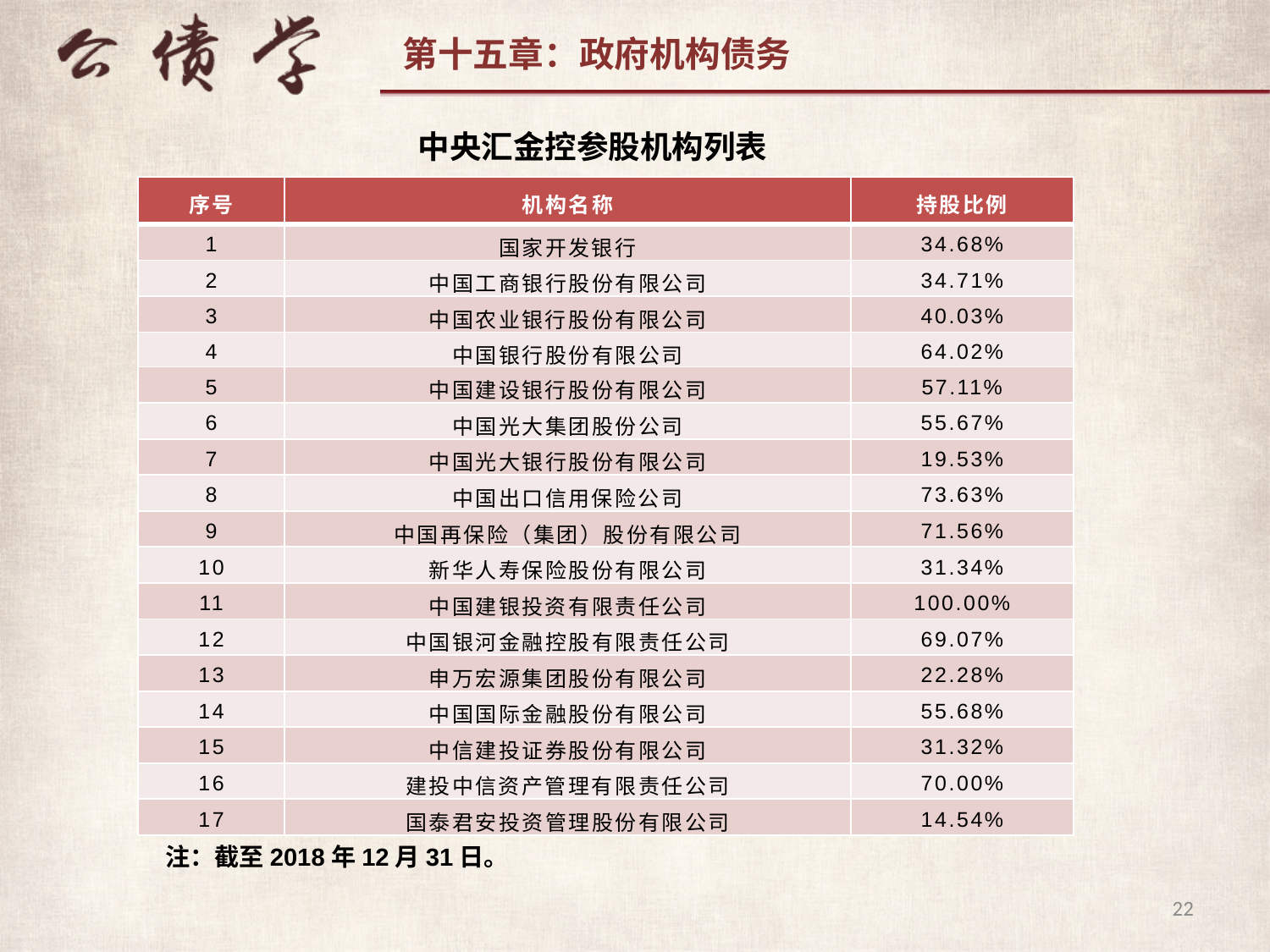

中央汇金控参股机构列表
| 序号 | 机构名称 | 持股比例 |
| --- | --- | --- |
| 1 | 国家开发银行 | 34.68% |
| 2 | 中国工商银行股份有限公司 | 34.71% |
| 3 | 中国农业银行股份有限公司 | 40.03% |
| 4 | 中国银行股份有限公司 | 64.02% |
| 5 | 中国建设银行股份有限公司 | 57.11% |
| 6 | 中国光大集团股份公司 | 55.67% |
| 7 | 中国光大银行股份有限公司 | 19.53% |
| 8 | 中国出口信用保险公司 | 73.63% |
| 9 | 中国再保险（集团）股份有限公司 | 71.56% |
| 10 | 新华人寿保险股份有限公司 | 31.34% |
| 11 | 中国建银投资有限责任公司 | 100.00% |
| 12 | 中国银河金融控股有限责任公司 | 69.07% |
| 13 | 申万宏源集团股份有限公司 | 22.28% |
| 14 | 中国国际金融股份有限公司 | 55.68% |
| 15 | 中信建投证券股份有限公司 | 31.32% |
| 16 | 建投中信资产管理有限责任公司 | 70.00% |
| 17 | 国泰君安投资管理股份有限公司 | 14.54% |
注：截至2018年12月31日。
22